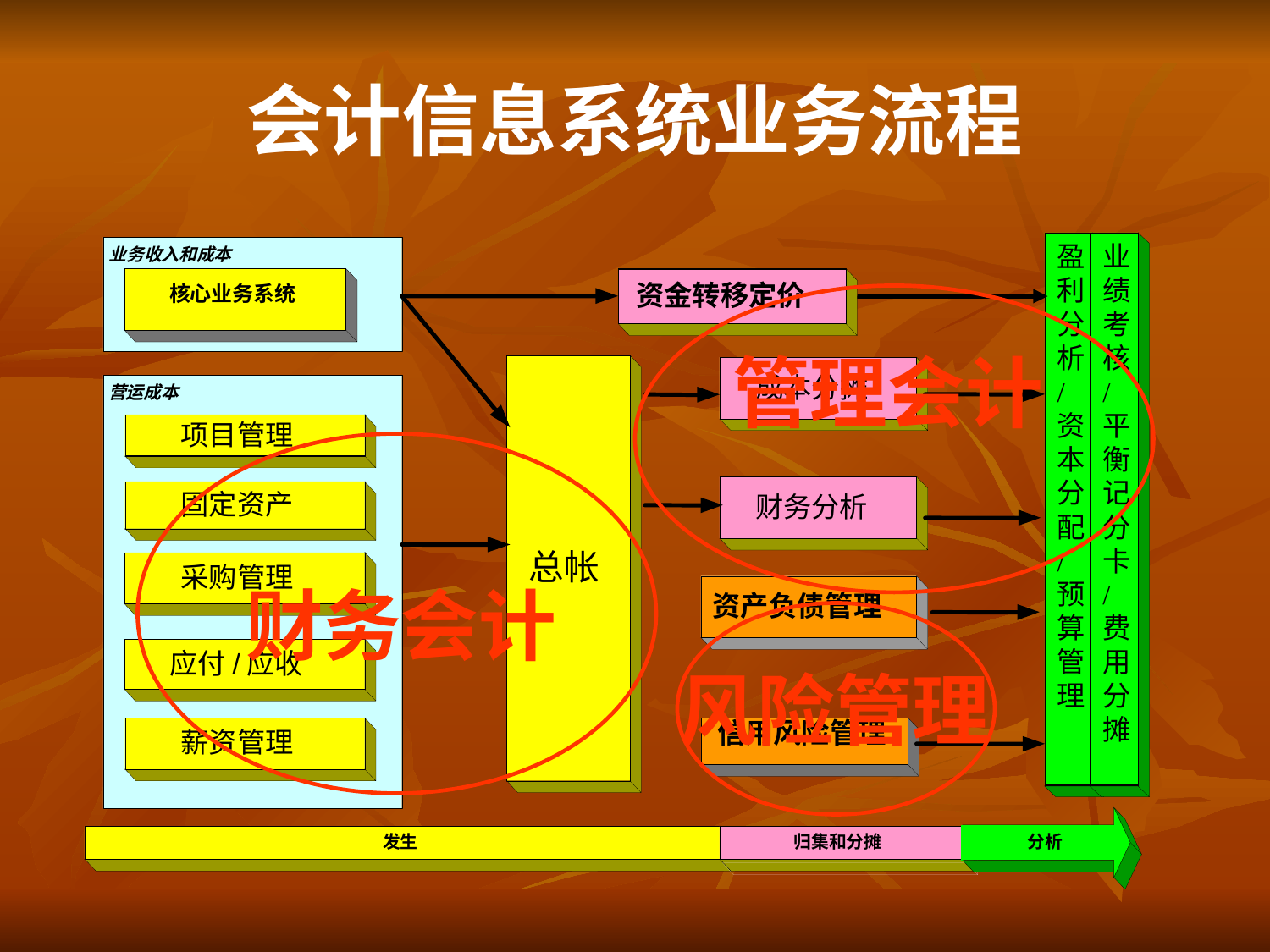

# 会计信息系统业务流程

盈利分析/资本分配/预算管理

业绩考核/平衡记分卡/费用分摊

业务收入和成本

资金转移定价
核心业务系统

管理会计

成本分摊

营运成本

项目管理

固定资产
财务分析

总帐

采购管理
财务会计

资产负债管理

应付/应收
风险管理
信用风险管理

薪资管理

发生
归集和分摊
分析